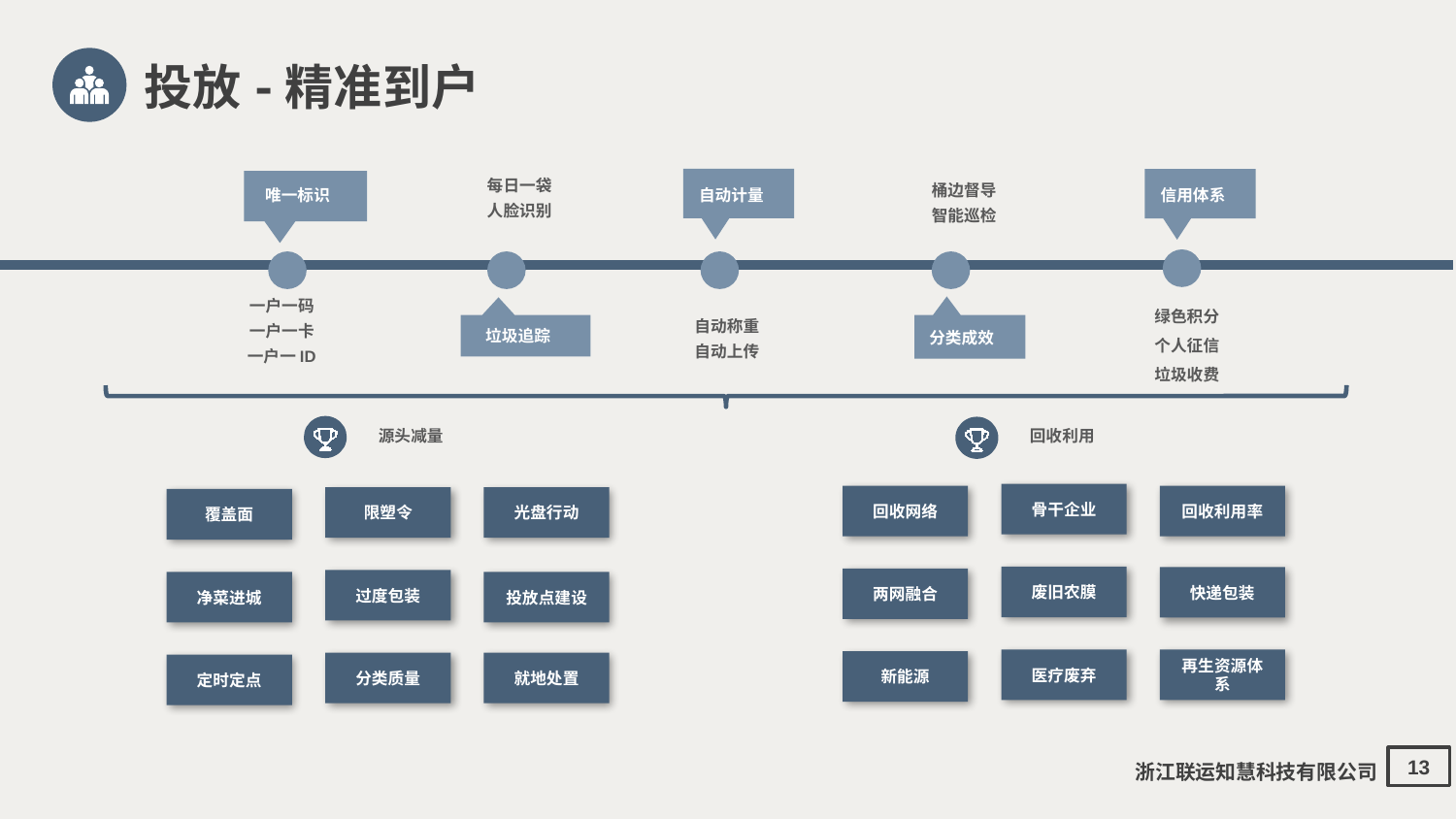

投放-精准到户

每日一袋
人脸识别
桶边督导
智能巡检

自动计量

信用体系

唯一标识

一户一码
一户一卡
一户一ID
绿色积分
个人征信
垃圾收费
自动称重
自动上传

垃圾追踪
分类成效

回收利用
源头减量
骨干企业
回收网络
回收利用率
限塑令
光盘行动
覆盖面
废旧农膜
快递包装
两网融合
过度包装
净菜进城
投放点建设
医疗废弃
再生资源体系
新能源
分类质量
就地处置
定时定点
浙江联运知慧科技有限公司
13